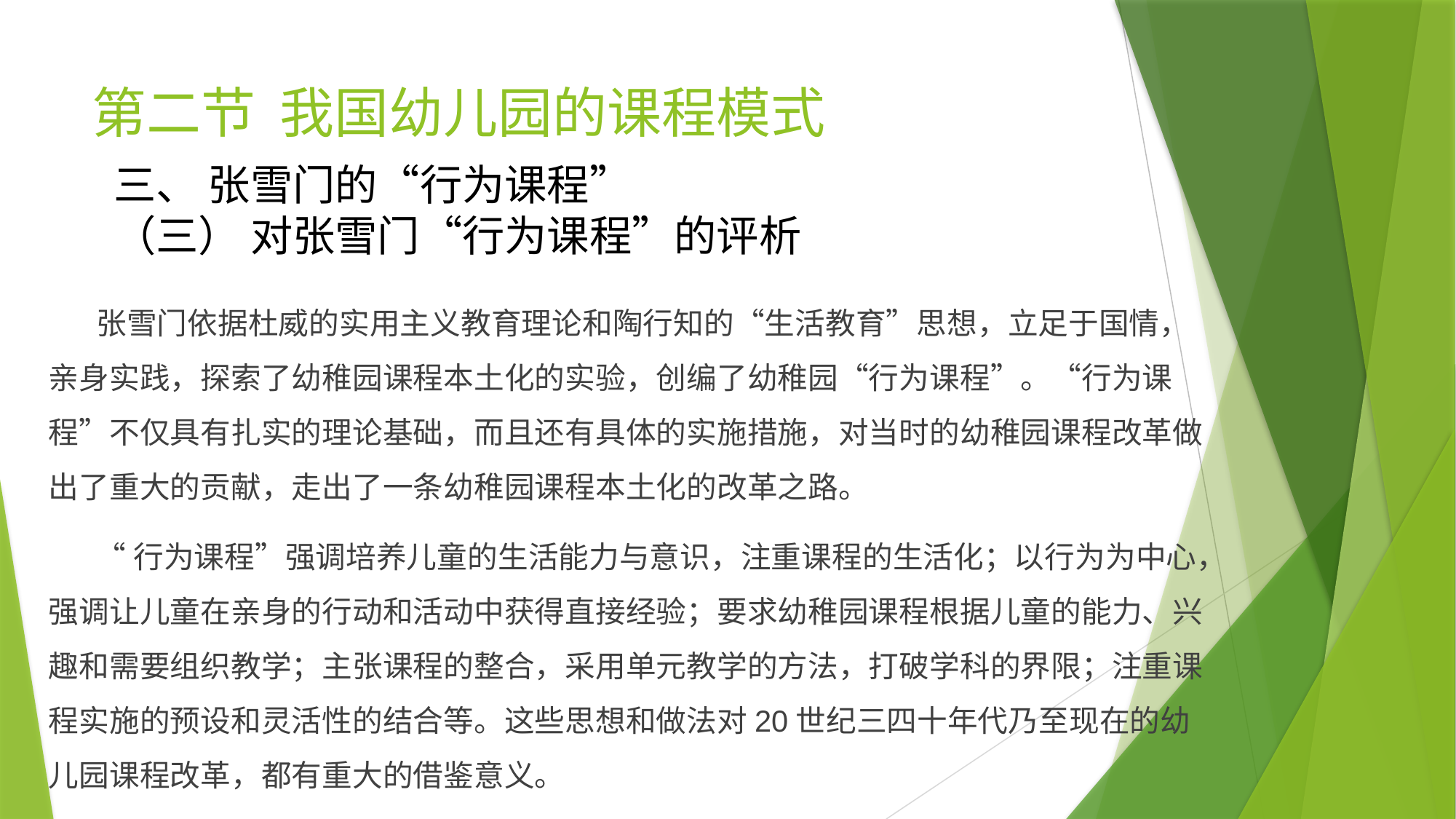

# 第二节  我国幼儿园的课程模式
三、 张雪门的“行为课程”
（三） 对张雪门“行为课程”的评析
      张雪门依据杜威的实用主义教育理论和陶行知的“生活教育”思想，立足于国情，亲身实践，探索了幼稚园课程本土化的实验，创编了幼稚园“行为课程”。“行为课程”不仅具有扎实的理论基础，而且还有具体的实施措施，对当时的幼稚园课程改革做出了重大的贡献，走出了一条幼稚园课程本土化的改革之路。
       “行为课程”强调培养儿童的生活能力与意识，注重课程的生活化；以行为为中心，强调让儿童在亲身的行动和活动中获得直接经验；要求幼稚园课程根据儿童的能力、兴趣和需要组织教学；主张课程的整合，采用单元教学的方法，打破学科的界限；注重课程实施的预设和灵活性的结合等。这些思想和做法对20世纪三四十年代乃至现在的幼儿园课程改革，都有重大的借鉴意义。